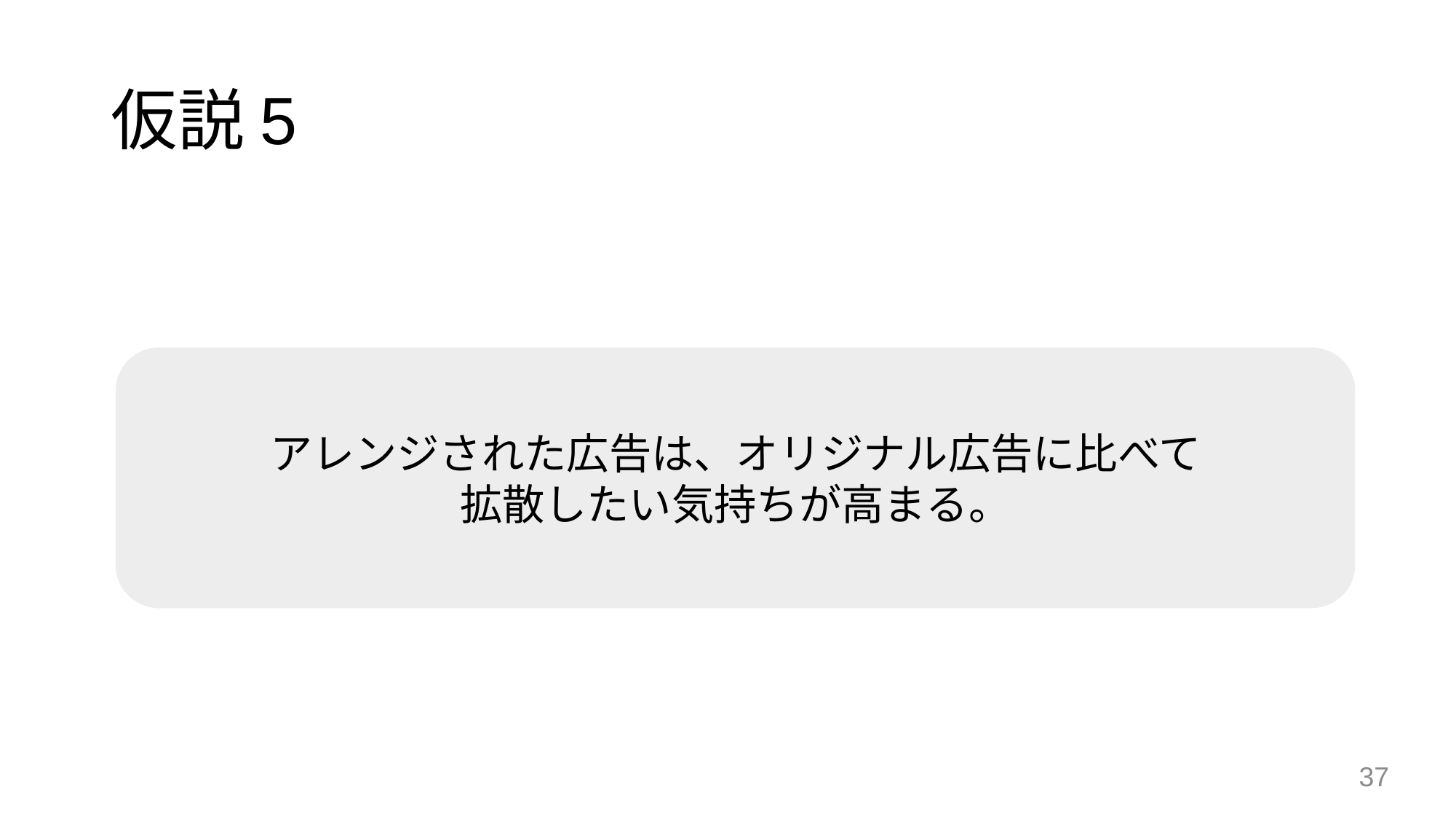

# 仮説5
アレンジされた広告は、オリジナル広告に比べて
拡散したい気持ちが高まる。
37